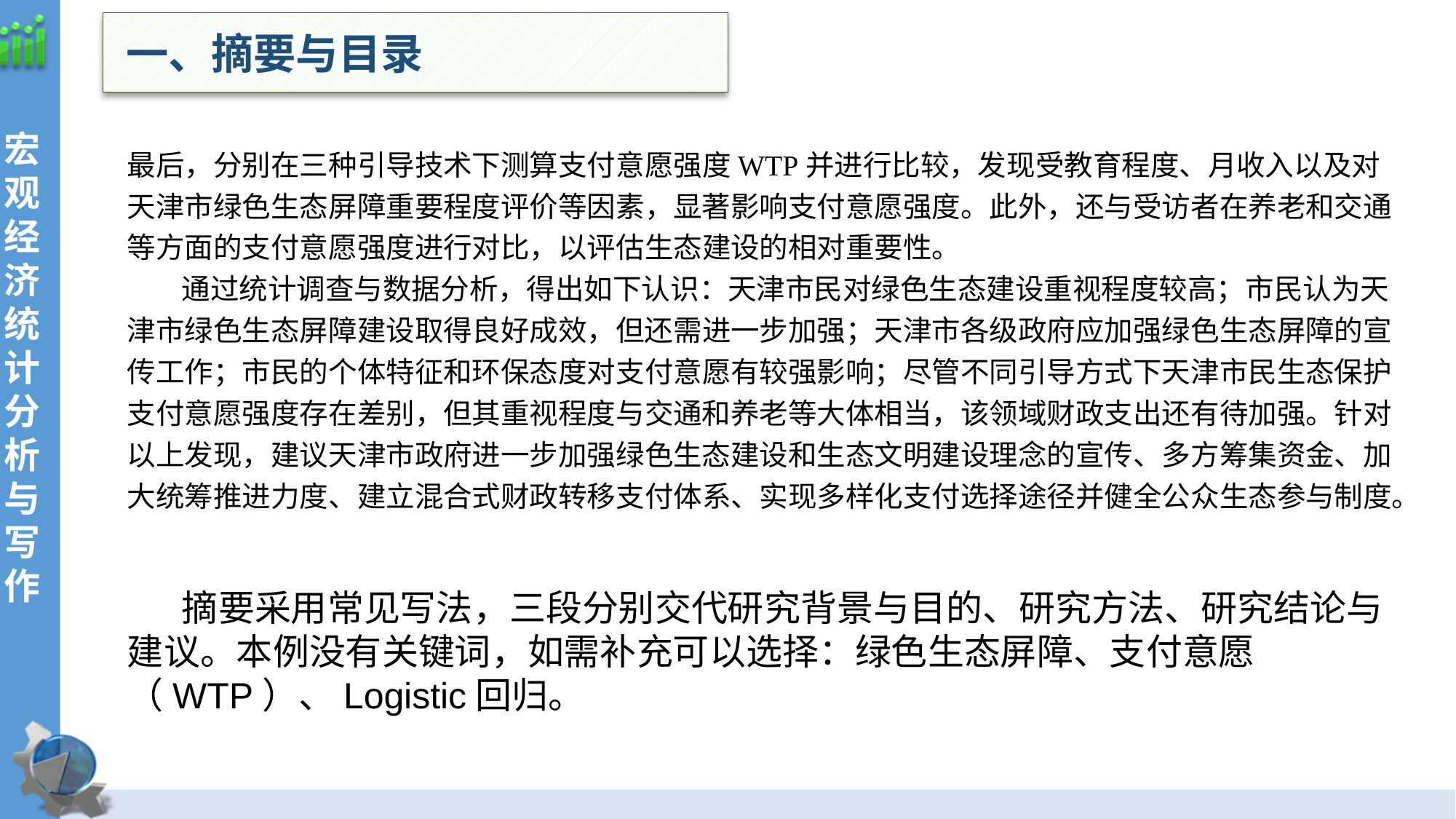

一、摘要与目录
最后，分别在三种引导技术下测算支付意愿强度WTP并进行比较，发现受教育程度、月收入以及对天津市绿色生态屏障重要程度评价等因素，显著影响支付意愿强度。此外，还与受访者在养老和交通等方面的支付意愿强度进行对比，以评估生态建设的相对重要性。
通过统计调查与数据分析，得出如下认识：天津市民对绿色生态建设重视程度较高；市民认为天津市绿色生态屏障建设取得良好成效，但还需进一步加强；天津市各级政府应加强绿色生态屏障的宣传工作；市民的个体特征和环保态度对支付意愿有较强影响；尽管不同引导方式下天津市民生态保护支付意愿强度存在差别，但其重视程度与交通和养老等大体相当，该领域财政支出还有待加强。针对以上发现，建议天津市政府进一步加强绿色生态建设和生态文明建设理念的宣传、多方筹集资金、加大统筹推进力度、建立混合式财政转移支付体系、实现多样化支付选择途径并健全公众生态参与制度。

摘要采用常见写法，三段分别交代研究背景与目的、研究方法、研究结论与建议。本例没有关键词，如需补充可以选择：绿色生态屏障、支付意愿（WTP）、Logistic回归。